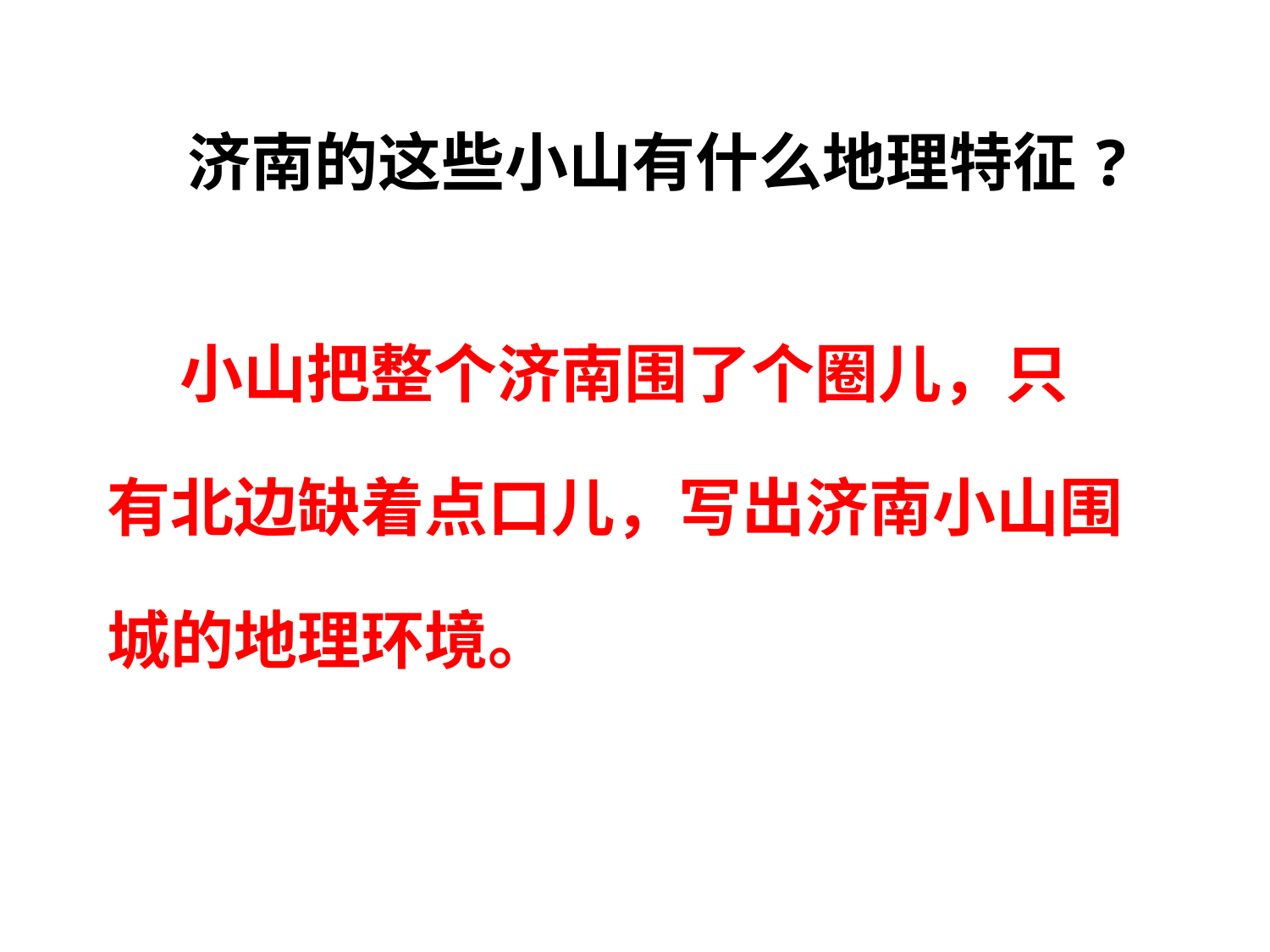

济南的这些小山有什么地理特征?
    小山把整个济南围了个圈儿，只有北边缺着点口儿，写出济南小山围城的地理环境。